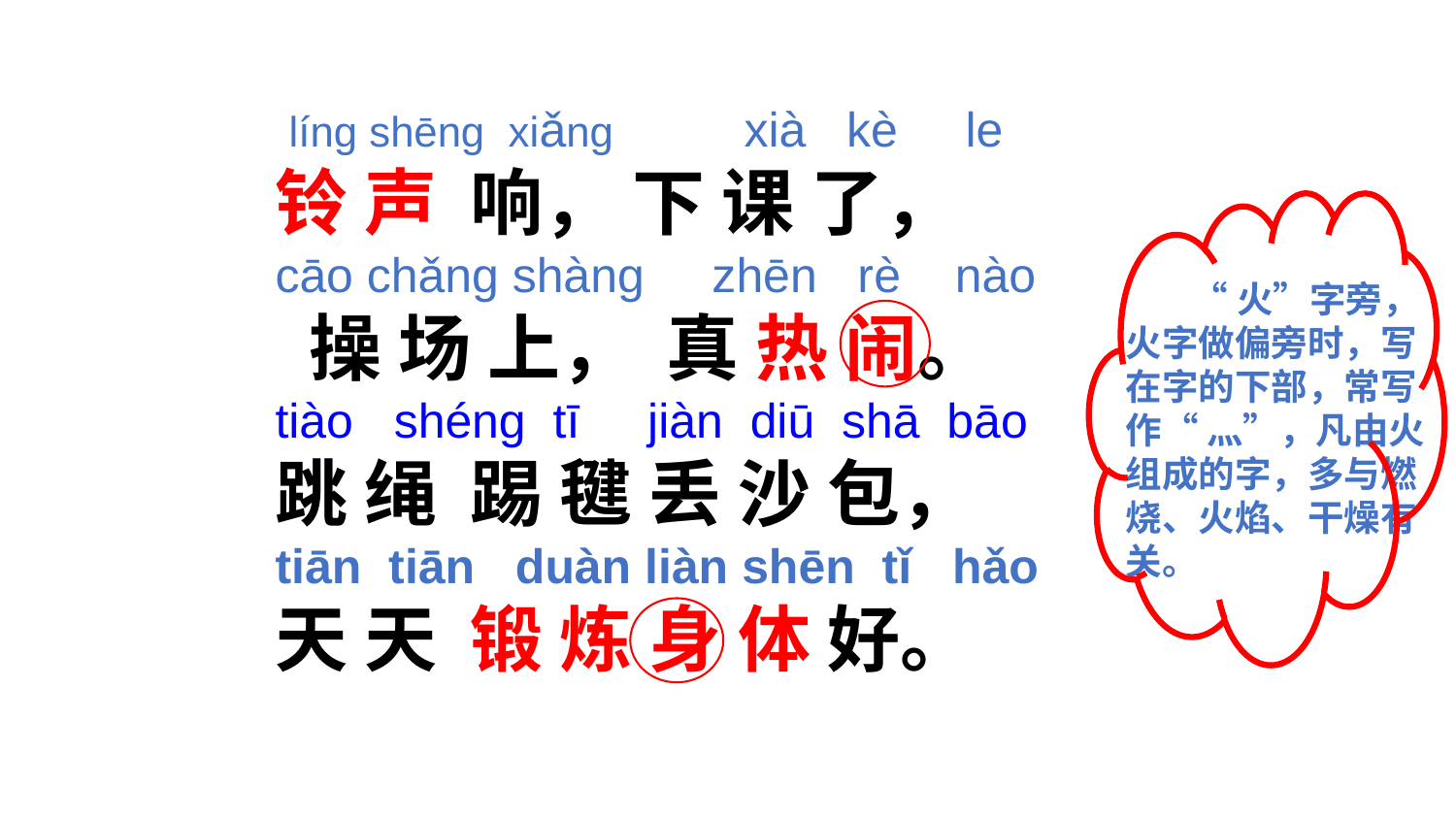

líng shēng  xiǎng           xià   kè     le
铃 声  响， 下 课 了，
cāo chǎng shàng     zhēn   rè    nào
 操 场 上，  真 热 闹。
tiào   shéng  tī     jiàn  diū  shā  bāo
跳 绳  踢 毽 丢 沙 包，
tiān  tiān   duàn liàn shēn  tǐ   hǎo
天 天  锻 炼 身 体 好。

        “火”字旁，火字做偏旁时，写在字的下部，常写作“ 灬”，凡由火组成的字，多与燃烧、火焰、干燥有关。